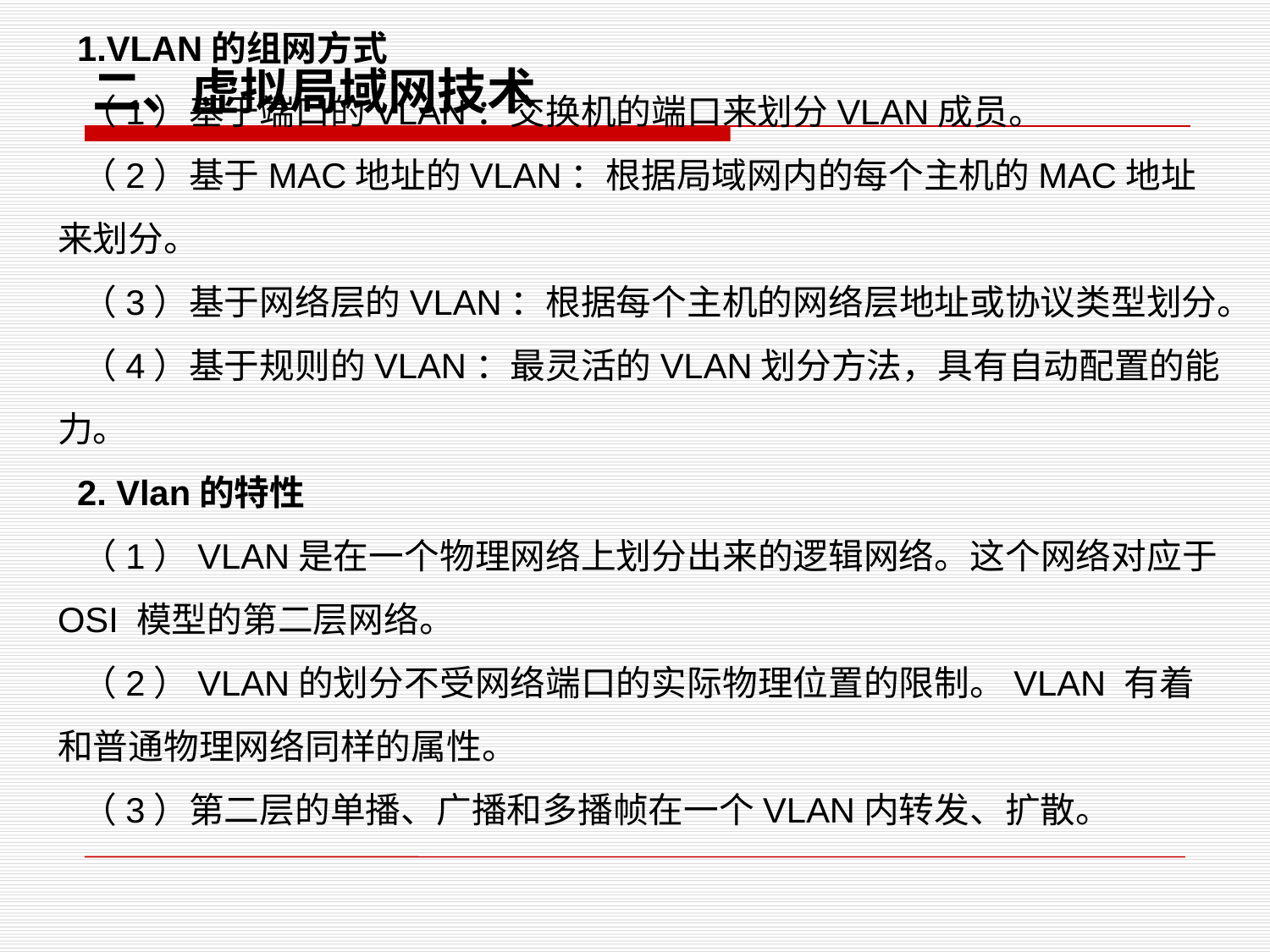

二、虚拟局域网技术
  1.VLAN的组网方式
  （1）基于端口的VLAN：交换机的端口来划分VLAN成员。
  （2）基于MAC地址的VLAN：根据局域网内的每个主机的MAC地址来划分。
  （3）基于网络层的VLAN：根据每个主机的网络层地址或协议类型划分。
  （4）基于规则的VLAN：最灵活的VLAN划分方法，具有自动配置的能力。
  2. Vlan的特性
  （1）VLAN是在一个物理网络上划分出来的逻辑网络。这个网络对应于OSI 模型的第二层网络。
  （2）VLAN的划分不受网络端口的实际物理位置的限制。VLAN 有着和普通物理网络同样的属性。
  （3）第二层的单播、广播和多播帧在一个VLAN内转发、扩散。
80